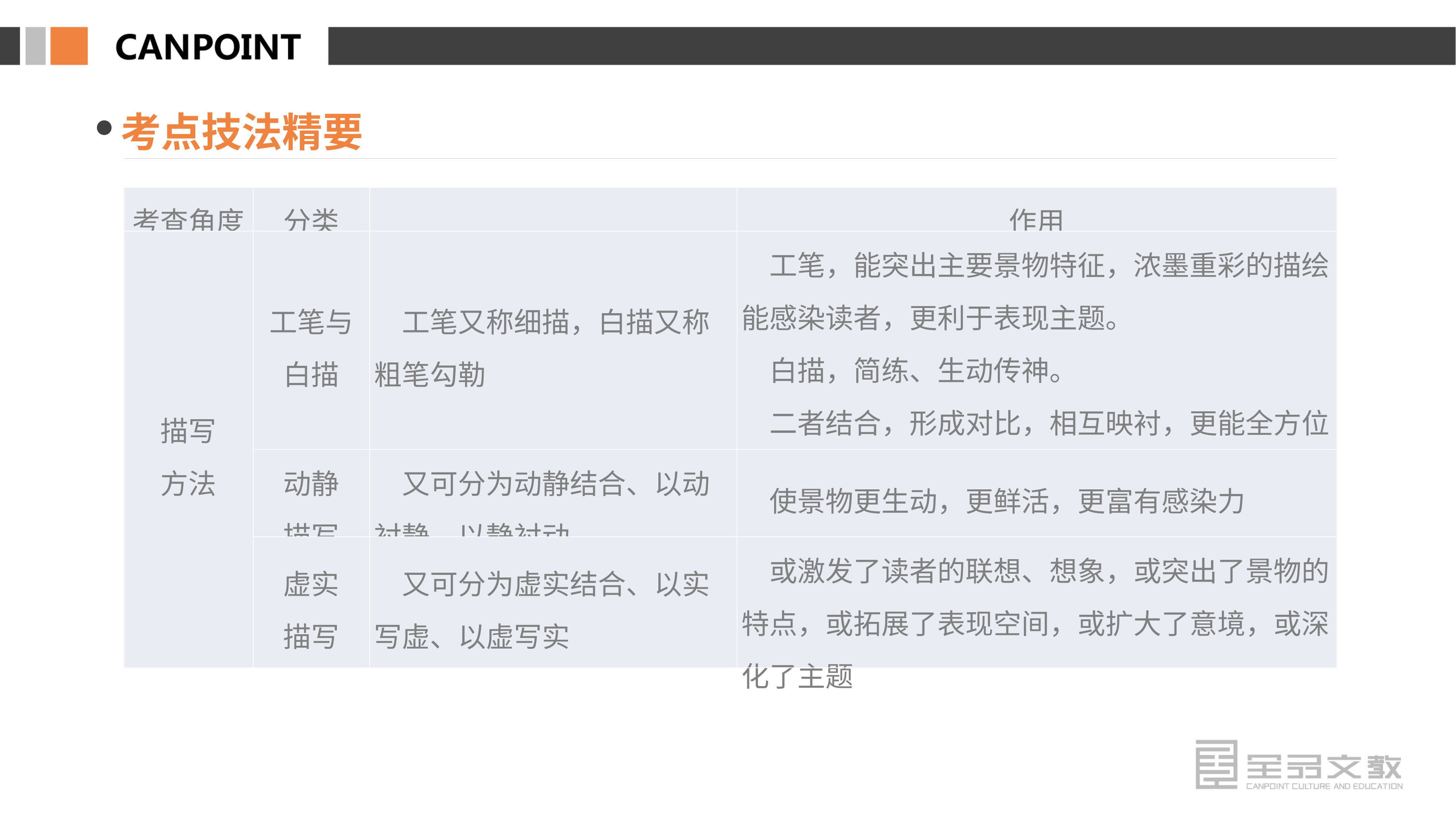

考点技法精要

| 考查角度 | 分类 |  | 作用 |
| --- | --- | --- | --- |
| 描写 方法 | 工笔与 白描 | 工笔又称细描，白描又称粗笔勾勒 | 工笔，能突出主要景物特征，浓墨重彩的描绘能感染读者，更利于表现主题。 　白描，简练、生动传神。 　二者结合，形成对比，相互映衬，更能全方位地表现景物的特征，为主题服务 |
|  | 动静 描写 | 又可分为动静结合、以动衬静、以静衬动 | 使景物更生动，更鲜活，更富有感染力 |
|  | 虚实 描写 | 又可分为虚实结合、以实写虚、以虚写实 | 或激发了读者的联想、想象，或突出了景物的特点，或拓展了表现空间，或扩大了意境，或深化了主题 |